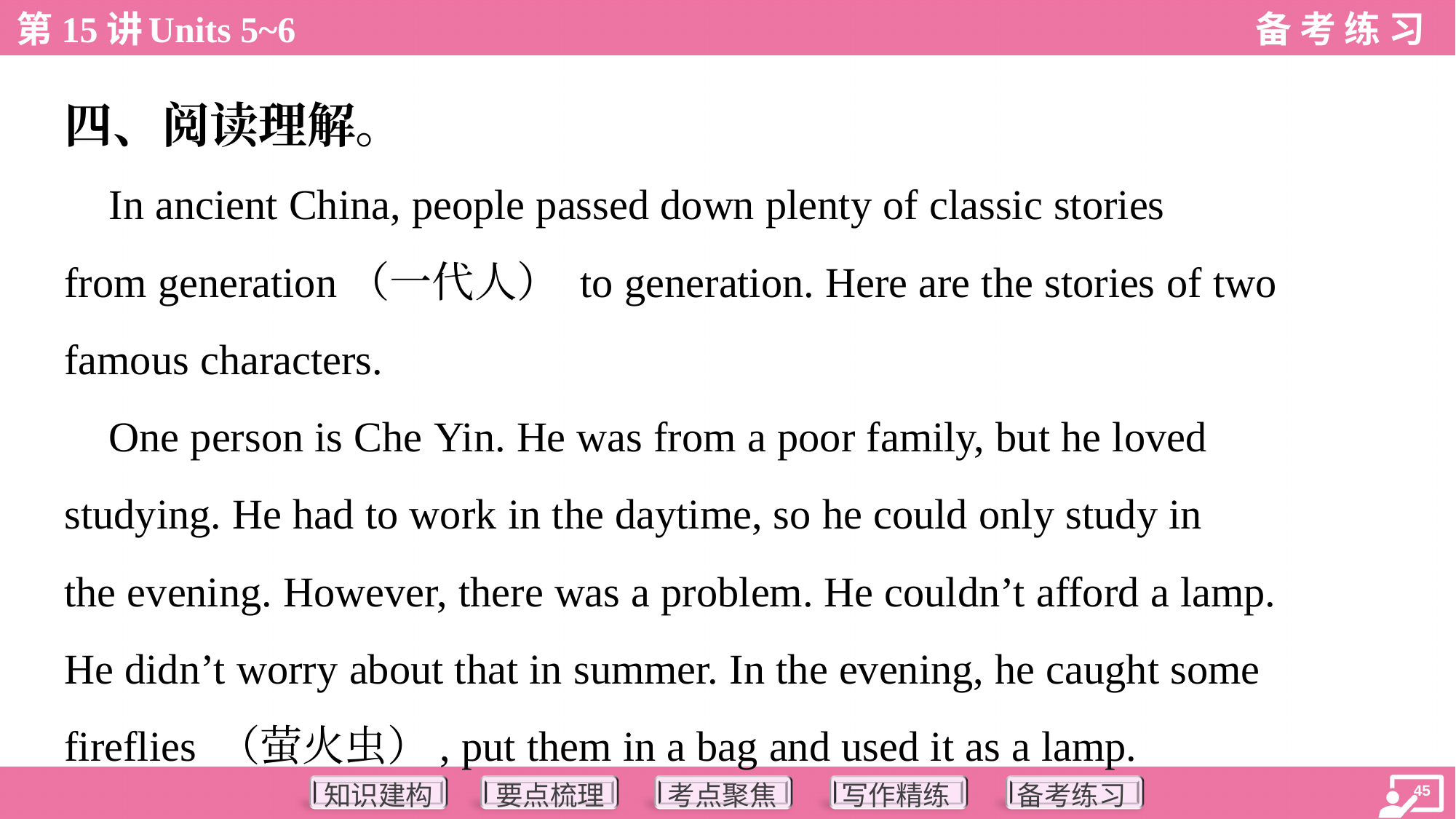

四、阅读理解。
    In ancient China, people passed down plenty of classic stories
from generation（一代人） to generation. Here are the stories of two
famous characters.
    One person is Che Yin. He was from a poor family, but he loved
studying. He had to work in the daytime, so he could only study in
the evening. However, there was a problem. He couldn’t afford a lamp.
He didn’t worry about that in summer. In the evening, he caught some
fireflies （萤火虫）, put them in a bag and used it as a lamp.